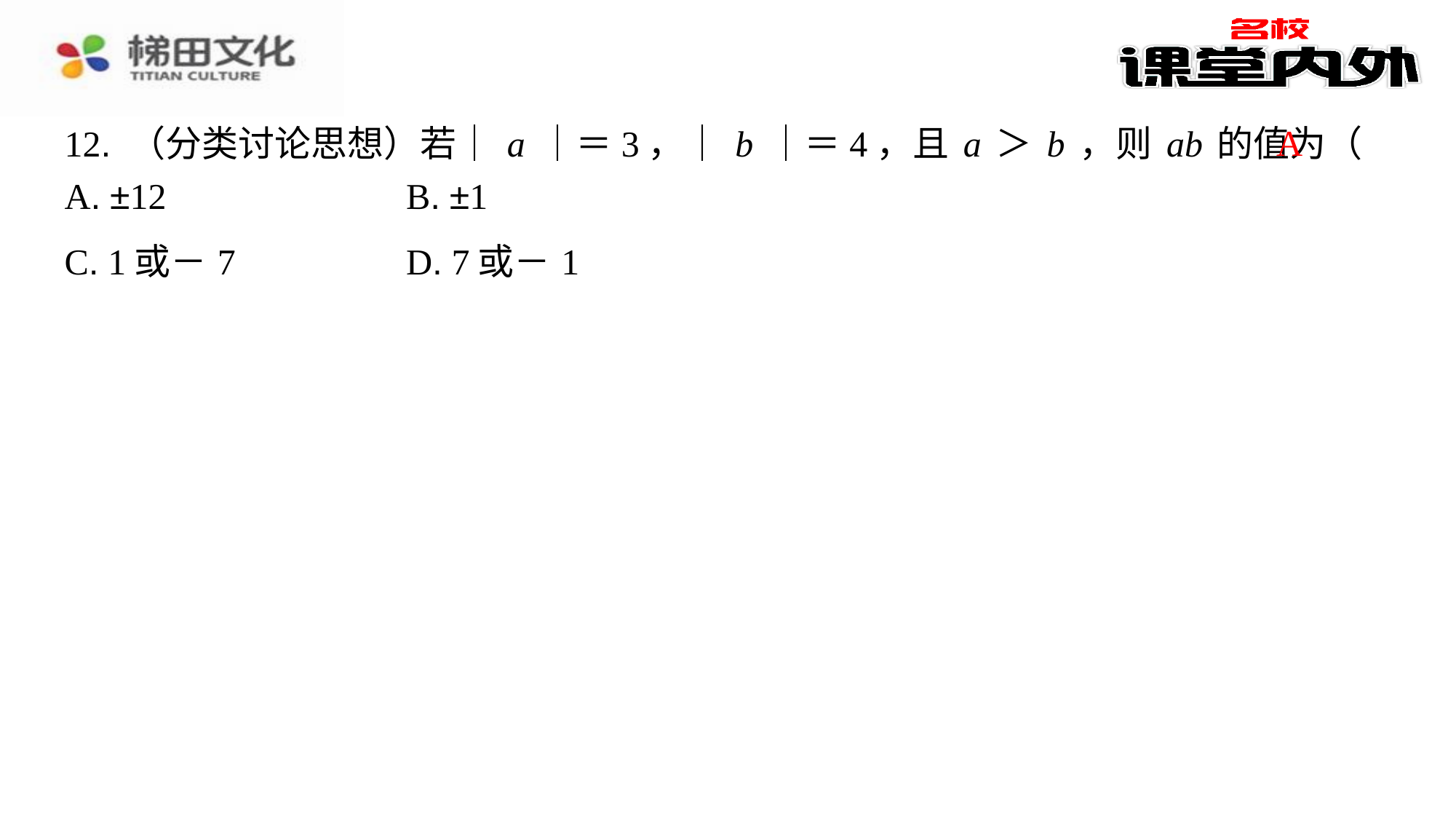

A
12. （分类讨论思想）若｜a｜＝3，｜b｜＝4，且a＞b，则ab的值为（　A　）
| A. ±12 | B. ±1 |
| --- | --- |
| C. 1或－7 | D. 7或－1 |